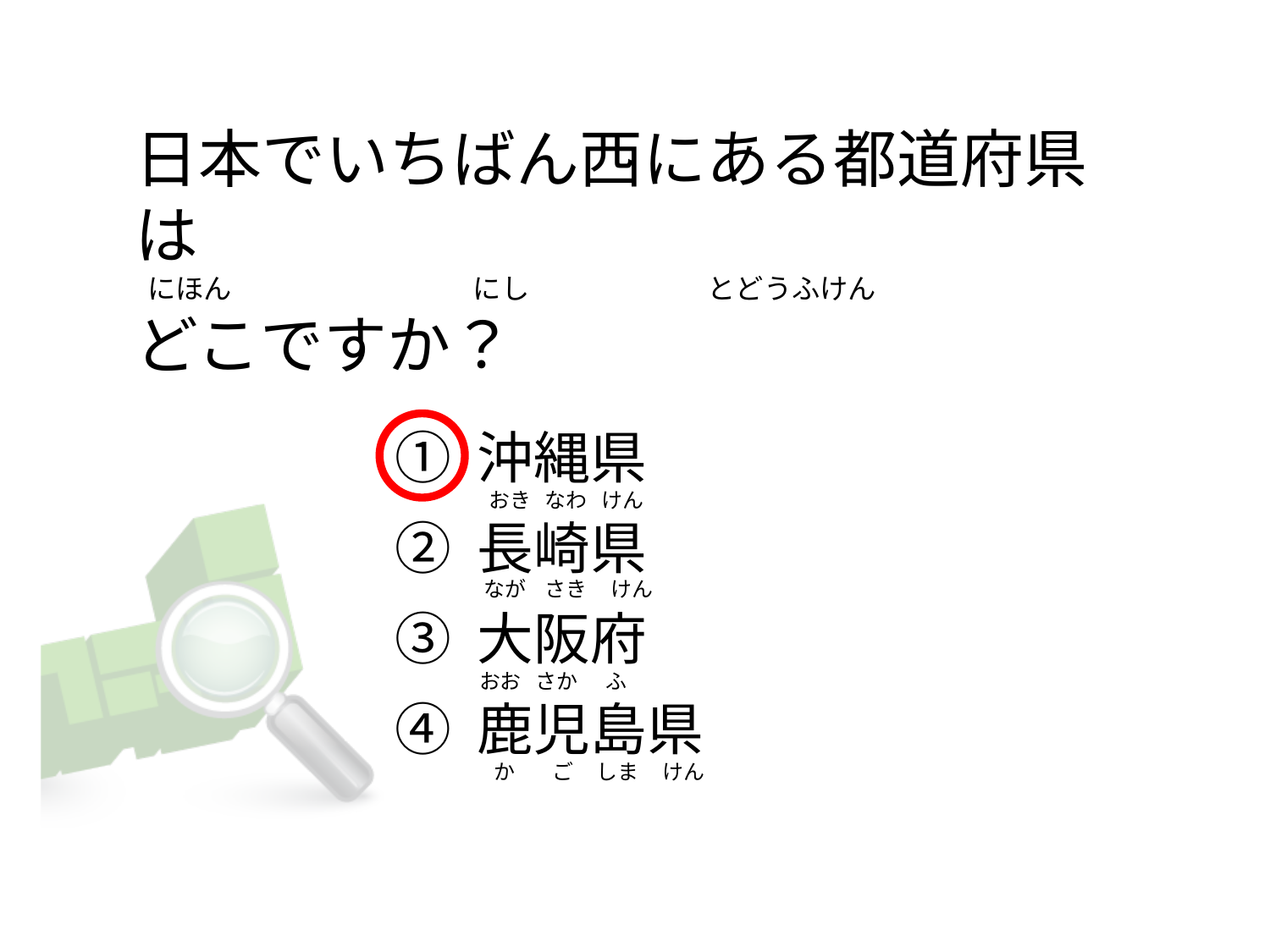

# 日本でいちばん西にある都道府県は   にほん                                      にし                            とどうふけん どこですか？

① 沖縄県
② 長崎県
③ 大阪府
④ 鹿児島県
 おき   なわ   けん
   なが    さき     けん
おお   さか      ふ
  か        ご     しま     けん